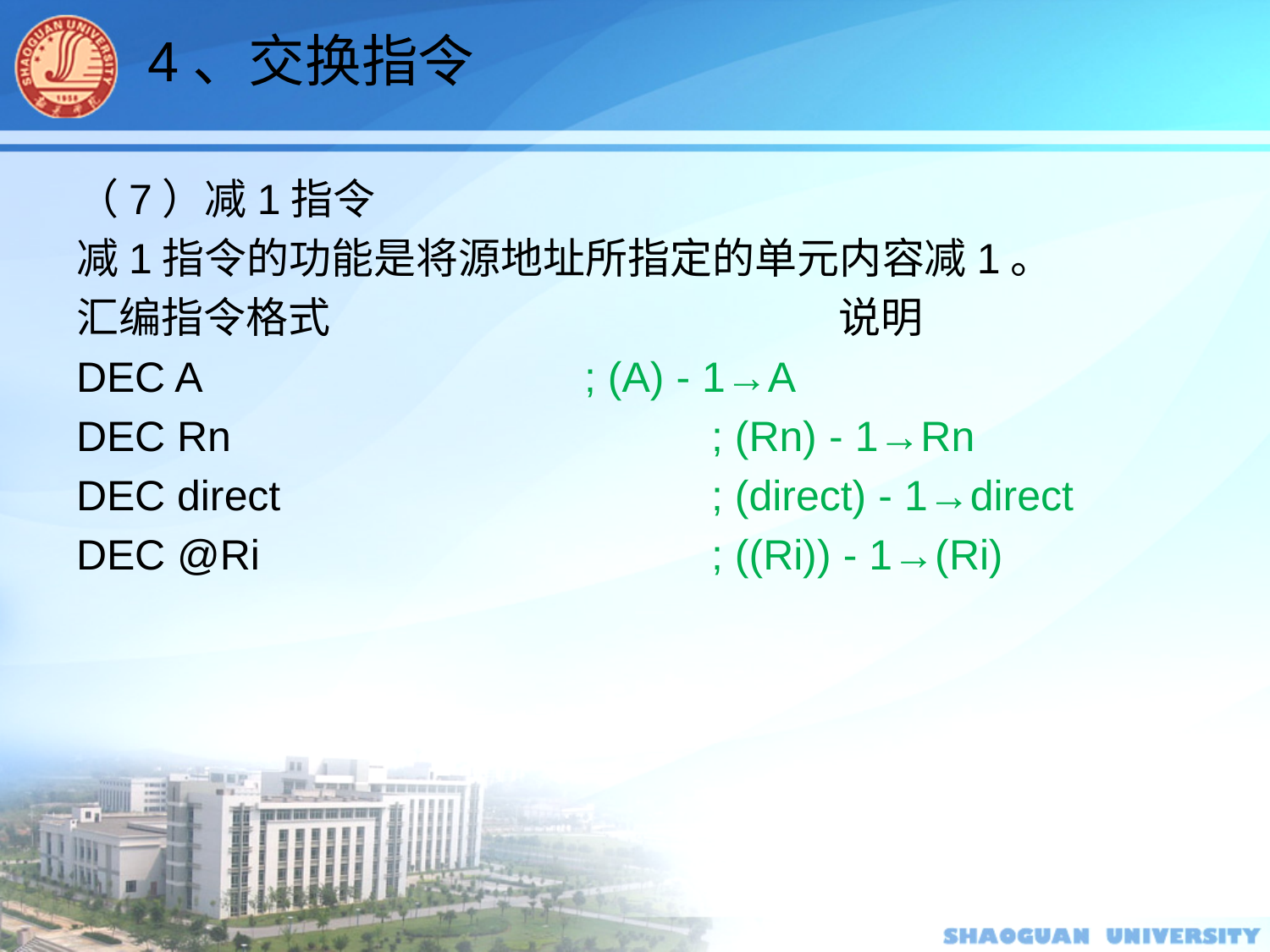

4、交换指令
（7）减1指令
减1指令的功能是将源地址所指定的单元内容减1。
汇编指令格式				说明
DEC A				; (A) - 1→A
DEC Rn 				; (Rn) - 1→Rn
DEC direct				; (direct) - 1→direct
DEC @Ri				; ((Ri)) - 1→(Ri)